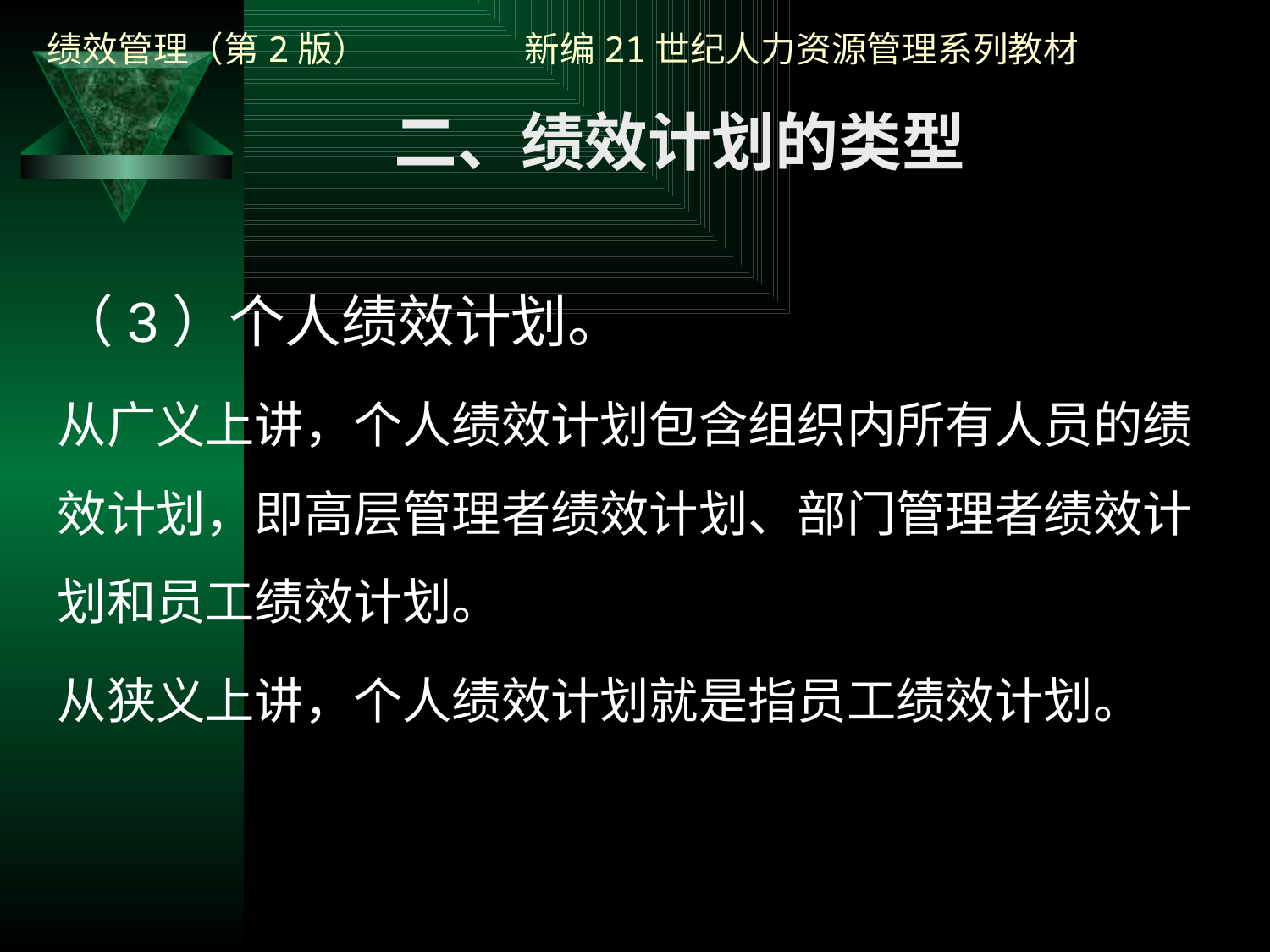

二、绩效计划的类型
（3）个人绩效计划。
从广义上讲，个人绩效计划包含组织内所有人员的绩效计划，即高层管理者绩效计划、部门管理者绩效计划和员工绩效计划。
从狭义上讲，个人绩效计划就是指员工绩效计划。